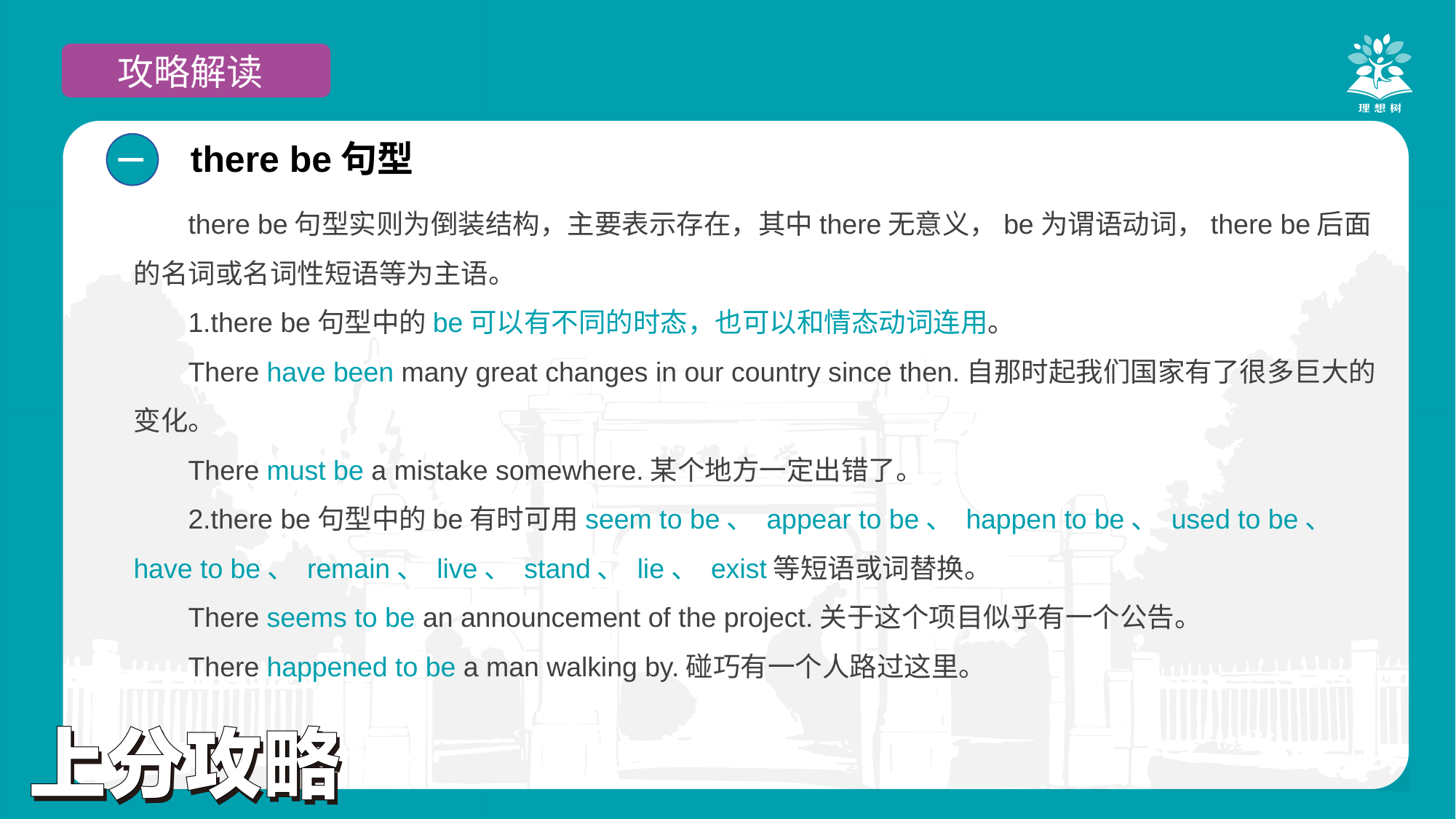

攻略解读
there be句型

一
there be句型实则为倒装结构，主要表示存在，其中there无意义，be为谓语动词，there be后面的名词或名词性短语等为主语。
1.there be句型中的be可以有不同的时态，也可以和情态动词连用。
There have been many great changes in our country since then.自那时起我们国家有了很多巨大的变化。
There must be a mistake somewhere.某个地方一定出错了。
2.there be句型中的be有时可用seem to be、 appear to be、 happen to be、 used to be、 have to be、 remain、 live、 stand、 lie、 exist等短语或词替换。
There seems to be an announcement of the project.关于这个项目似乎有一个公告。
There happened to be a man walking by.碰巧有一个人路过这里。